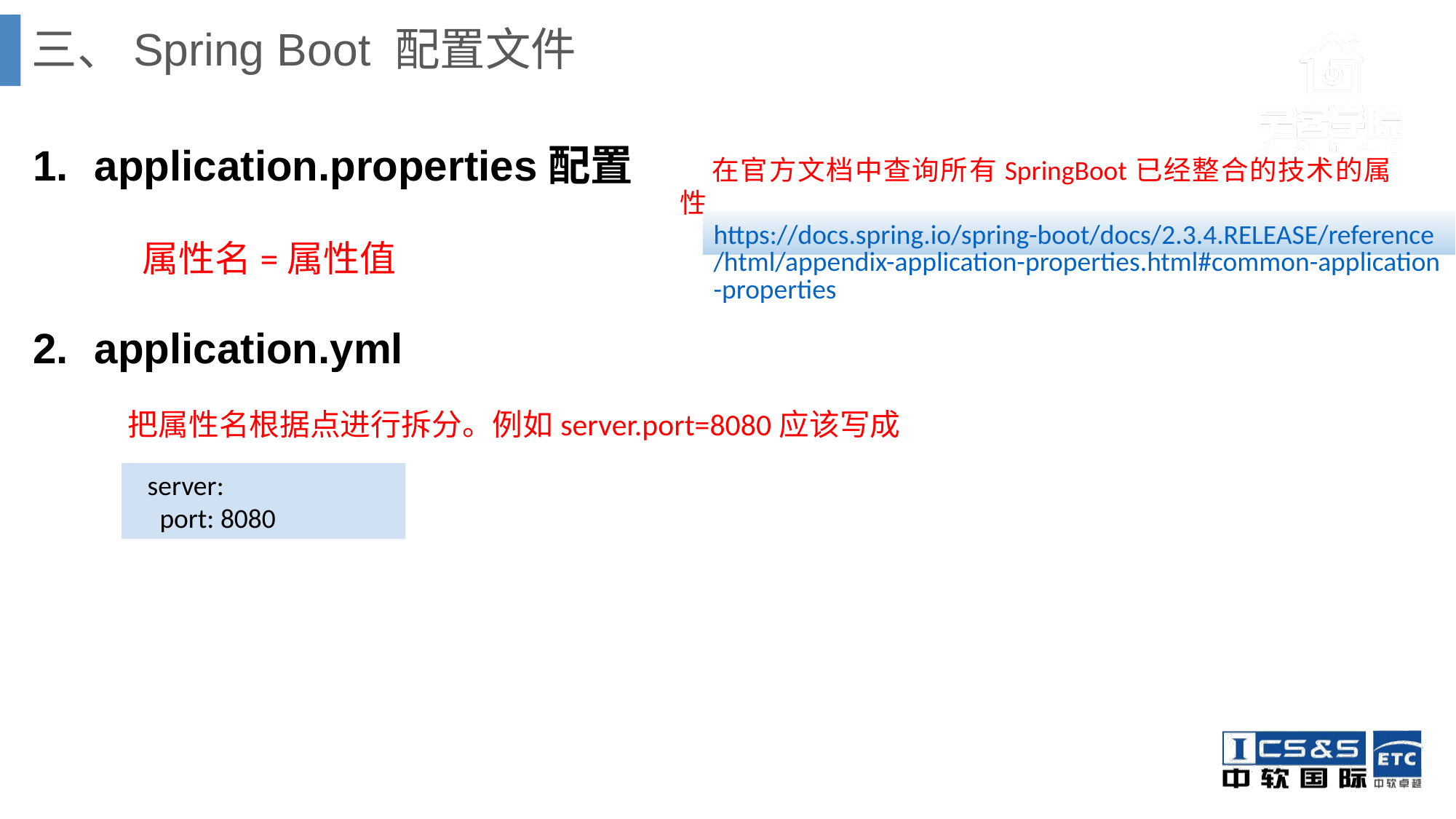

# 三、Spring Boot 配置文件
application.properties配置
	属性名=属性值
application.yml
             把属性名根据点进行拆分。例如server.port=8080应该写成

在官方文档中查询所有SpringBoot已经整合的技术的属性
https://docs.spring.io/spring-boot/docs/2.3.4.RELEASE/reference/html/appendix-application-properties.html#common-application-properties
server:
  port: 8080